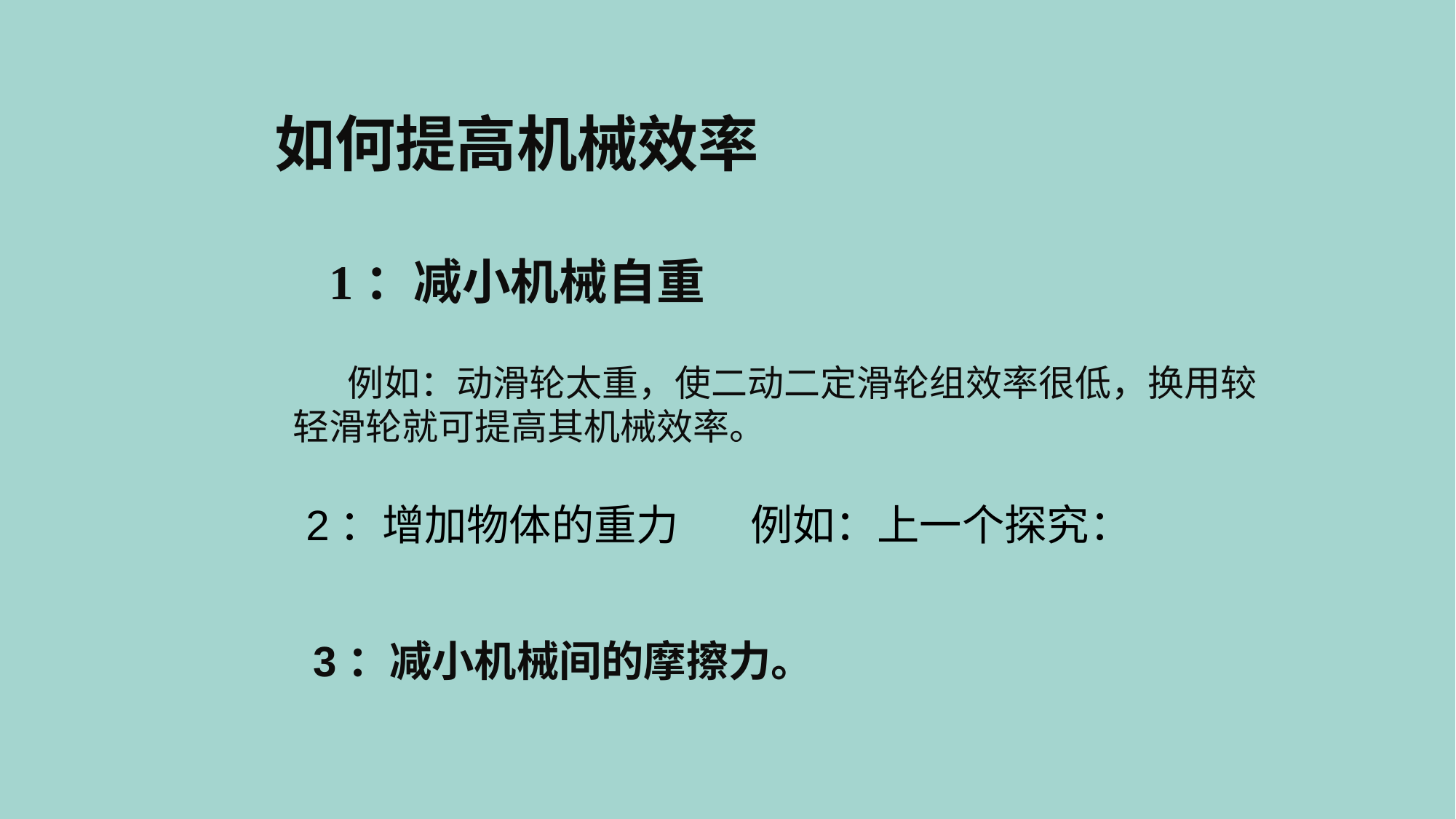

如何提高机械效率
1：减小机械自重
　　例如：动滑轮太重，使二动二定滑轮组效率很低，换用较轻滑轮就可提高其机械效率。
2：增加物体的重力
例如：上一个探究：
3：减小机械间的摩擦力。